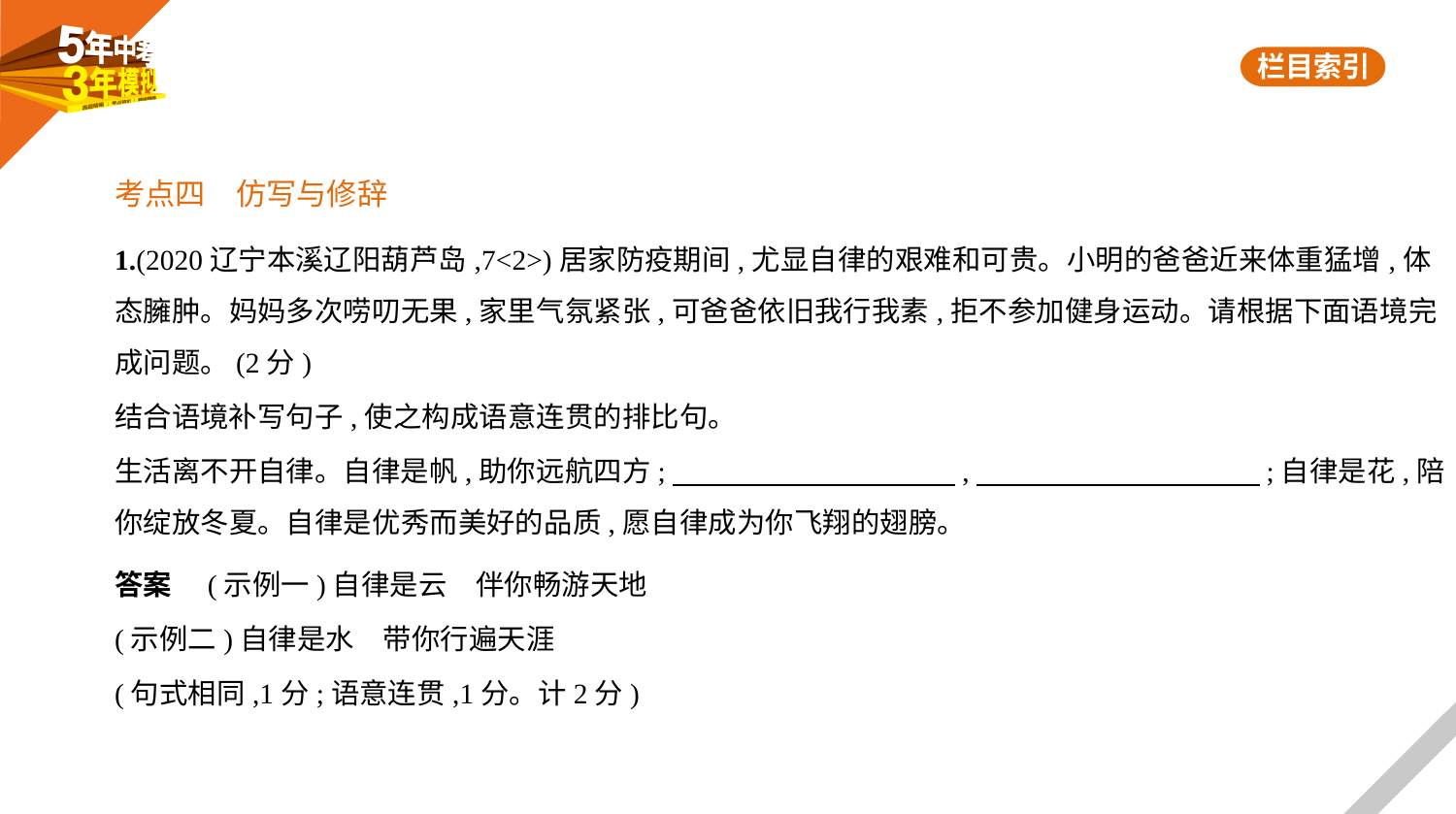

考点四　仿写与修辞
1.(2020辽宁本溪辽阳葫芦岛,7<2>)居家防疫期间,尤显自律的艰难和可贵。小明的爸爸近来体重猛增,体
态臃肿。妈妈多次唠叨无果,家里气氛紧张,可爸爸依旧我行我素,拒不参加健身运动。请根据下面语境完
成问题。(2分)
结合语境补写句子,使之构成语意连贯的排比句。
生活离不开自律。自律是帆,助你远航四方;　　　　　　　　　    ,　　　　　　　　　    ;自律是花,陪
你绽放冬夏。自律是优秀而美好的品质,愿自律成为你飞翔的翅膀。
答案　(示例一)自律是云　伴你畅游天地
(示例二)自律是水　带你行遍天涯
(句式相同,1分;语意连贯,1分。计2分)